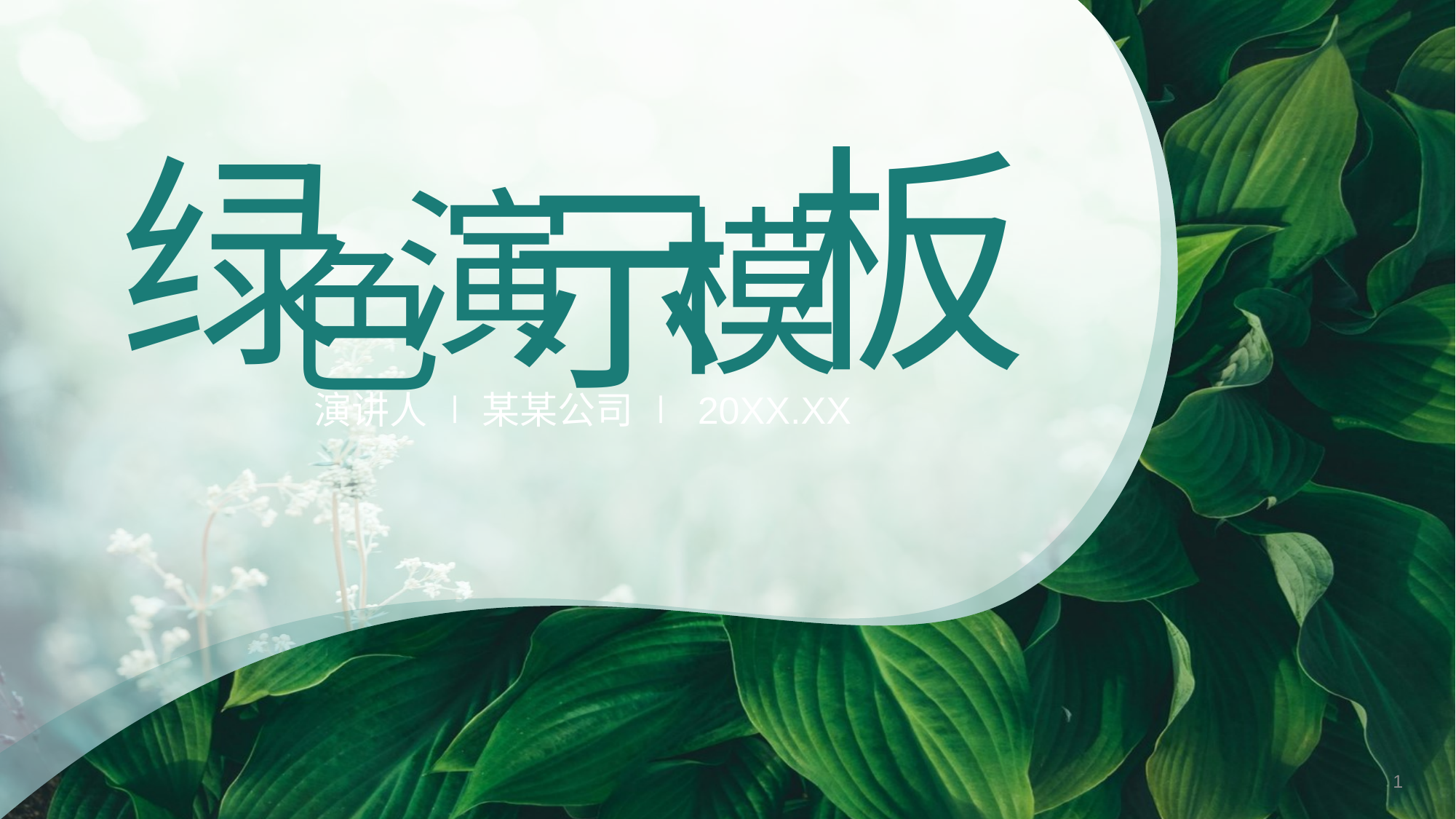

板
绿
示
演
模
色
演讲人 ∣ 某某公司 ∣ 20XX.XX
1